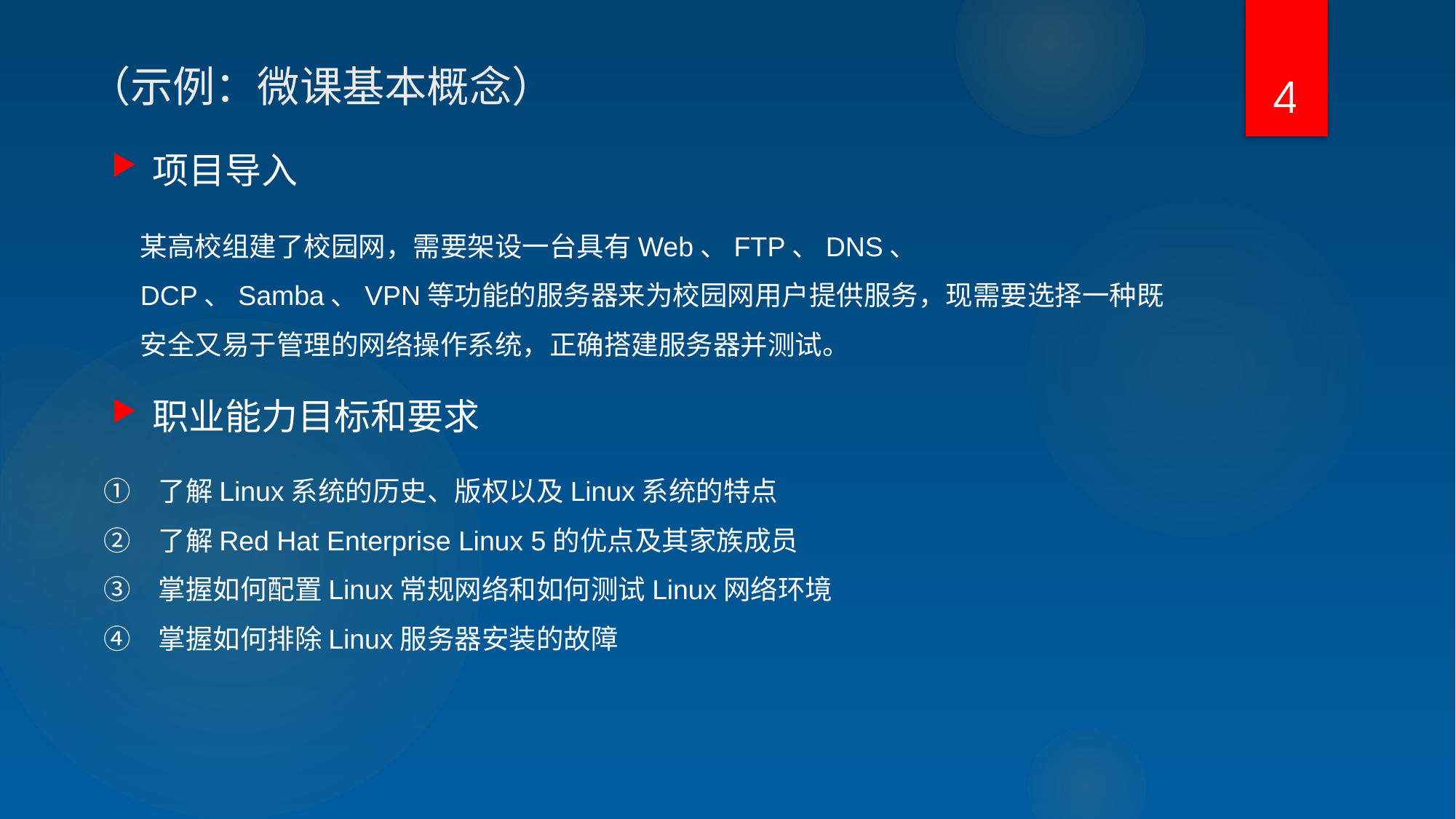

4
# （示例：微课基本概念）
项目导入

某高校组建了校园网，需要架设一台具有Web、FTP、DNS、 DCP、Samba、VPN等功能的服务器来为校园网用户提供服务，现需要选择一种既安全又易于管理的网络操作系统，正确搭建服务器并测试。
职业能力目标和要求

了解Linux系统的历史、版权以及Linux系统的特点
了解Red Hat Enterprise Linux 5的优点及其家族成员
掌握如何配置Linux常规网络和如何测试Linux网络环境
掌握如何排除Linux服务器安装的故障